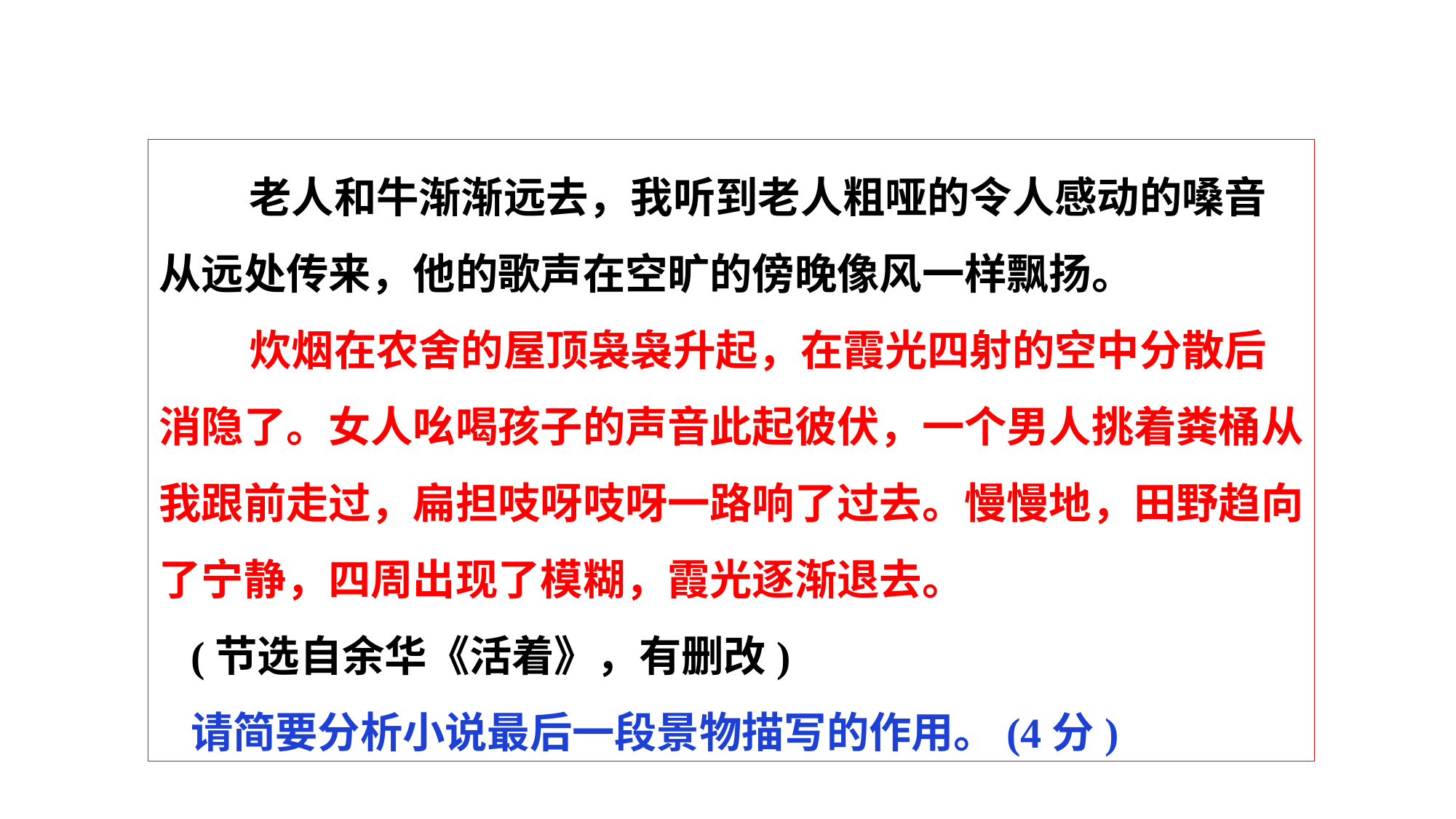

老人和牛渐渐远去，我听到老人粗哑的令人感动的嗓音从远处传来，他的歌声在空旷的傍晚像风一样飘扬。
     炊烟在农舍的屋顶袅袅升起，在霞光四射的空中分散后消隐了。女人吆喝孩子的声音此起彼伏，一个男人挑着粪桶从我跟前走过，扁担吱呀吱呀一路响了过去。慢慢地，田野趋向了宁静，四周出现了模糊，霞光逐渐退去。
(节选自余华《活着》，有删改)
请简要分析小说最后一段景物描写的作用。(4分)